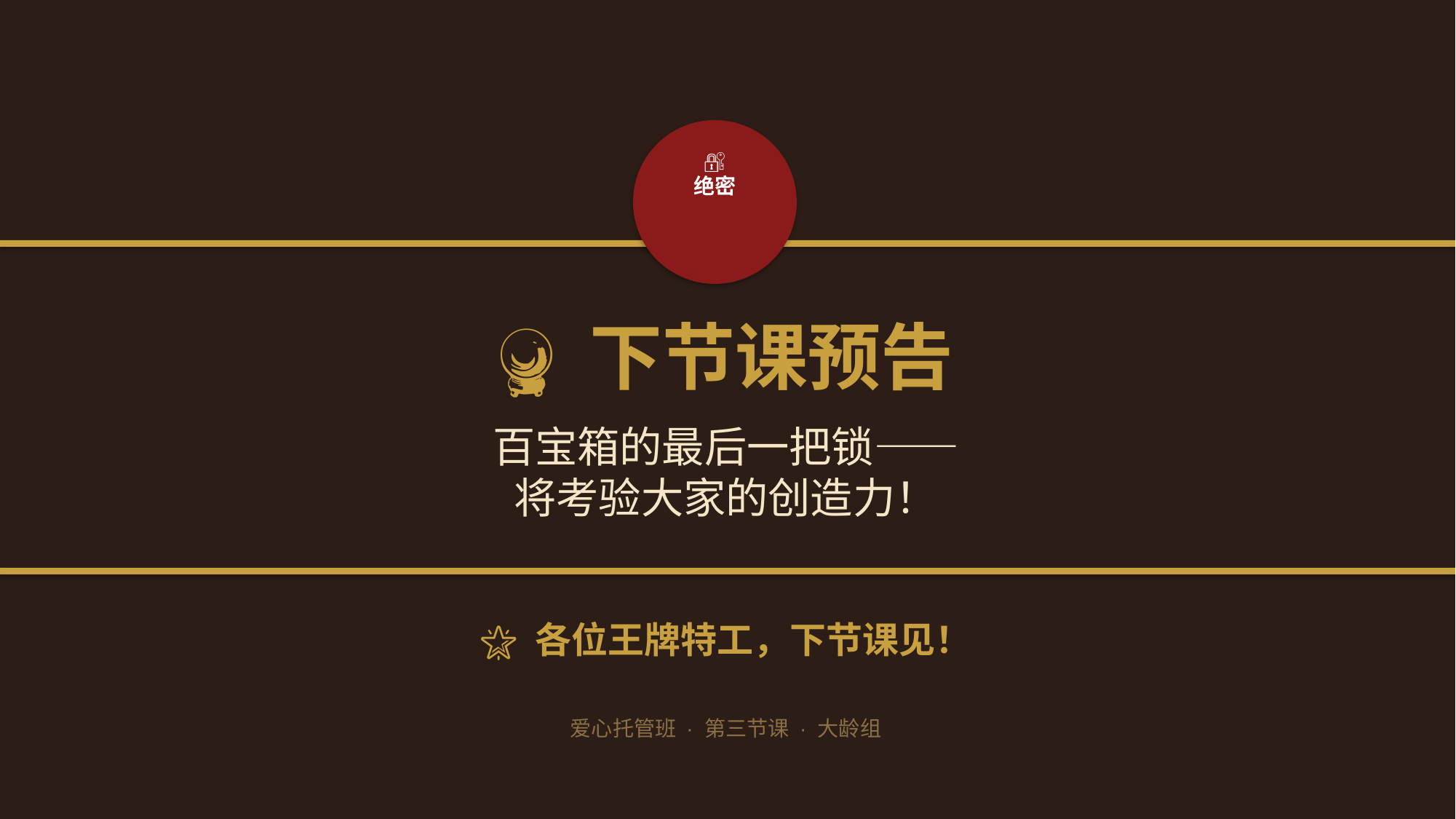

🔐
绝密

🔮 下节课预告
百宝箱的最后一把锁——
将考验大家的创造力！

🌟 各位王牌特工，下节课见！
爱心托管班 · 第三节课 · 大龄组